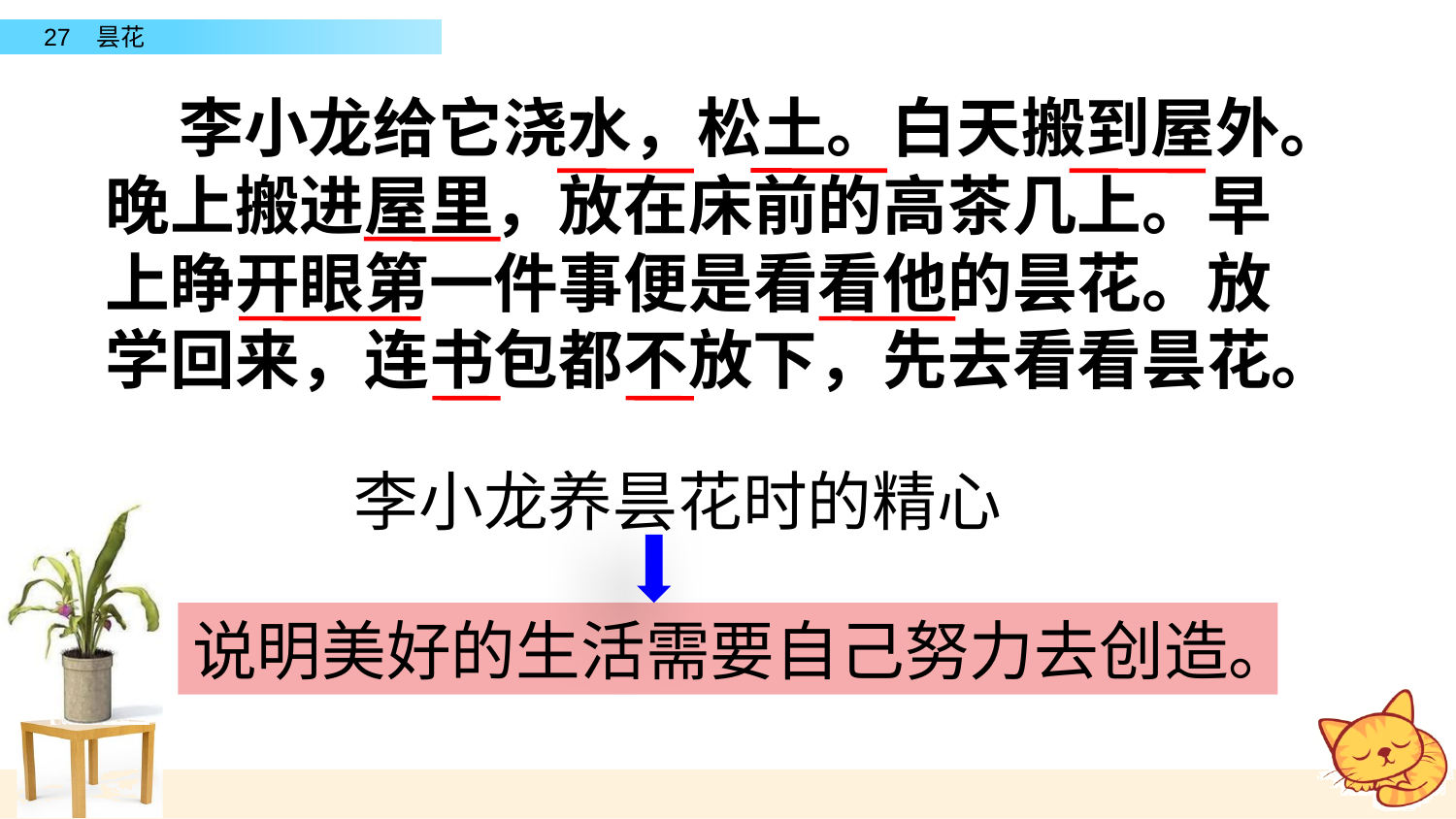

李小龙给它浇水，松土。白天搬到屋外。晚上搬进屋里，放在床前的高茶几上。早上睁开眼第一件事便是看看他的昙花。放学回来，连书包都不放下，先去看看昙花。
李小龙养昙花时的精心

说明美好的生活需要自己努力去创造。